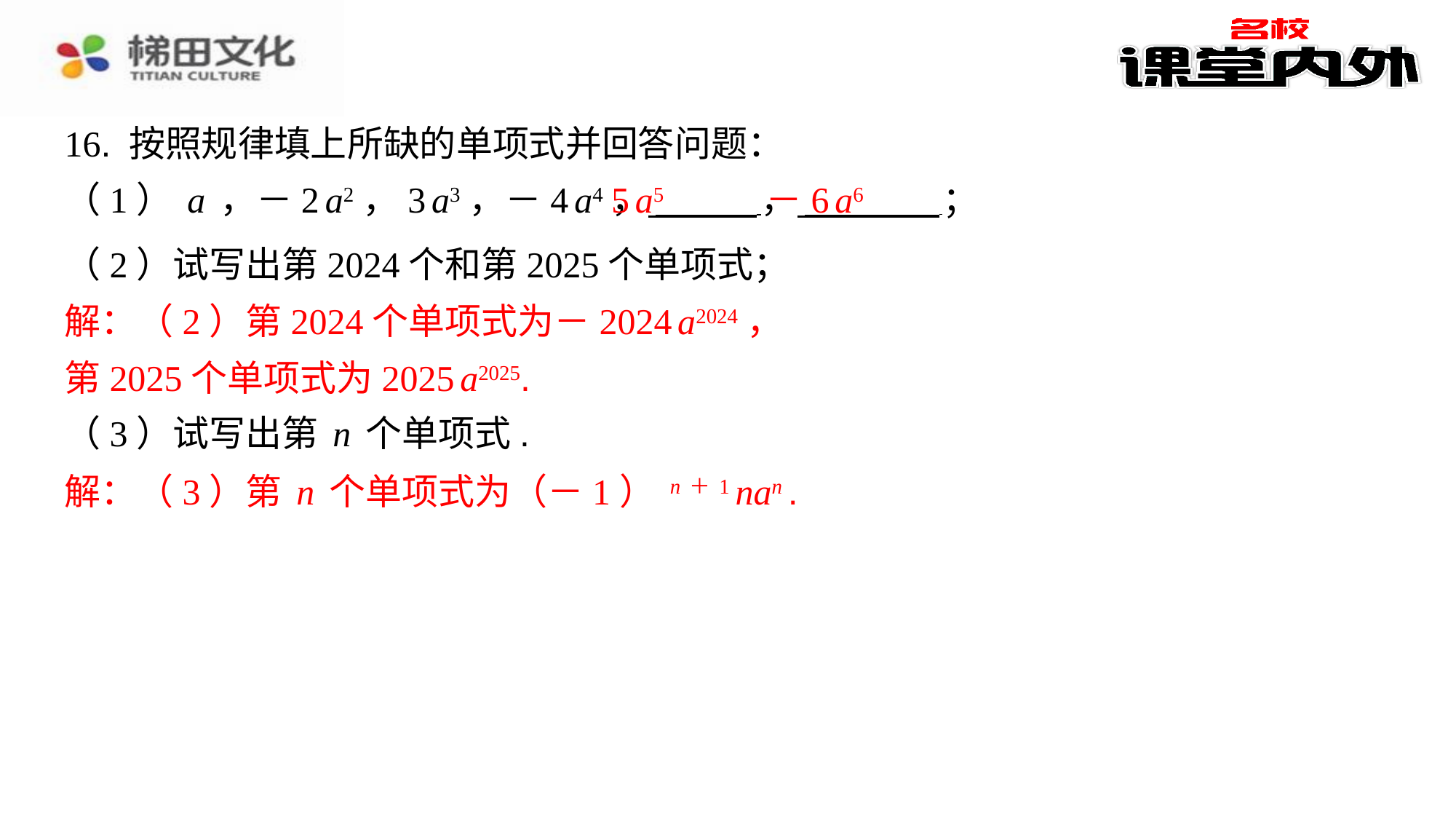

16. 按照规律填上所缺的单项式并回答问题：
（1）a，－2a2，3a3，－4a4，                 ，                      ⁠；
​　5a5
​　－6a6
（2）试写出第2024个和第2025个单项式；
解：（2）第2024个单项式为－2024a2024，
第2025个单项式为2025a2025.
（3）试写出第n个单项式.
解：（3）第n个单项式为（－1）n＋1nan.
解：（2）第2024个单项式为－2024a2024，
第2025个单项式为2025a2025.
解：（3）第n个单项式为（－1）n＋1nan.